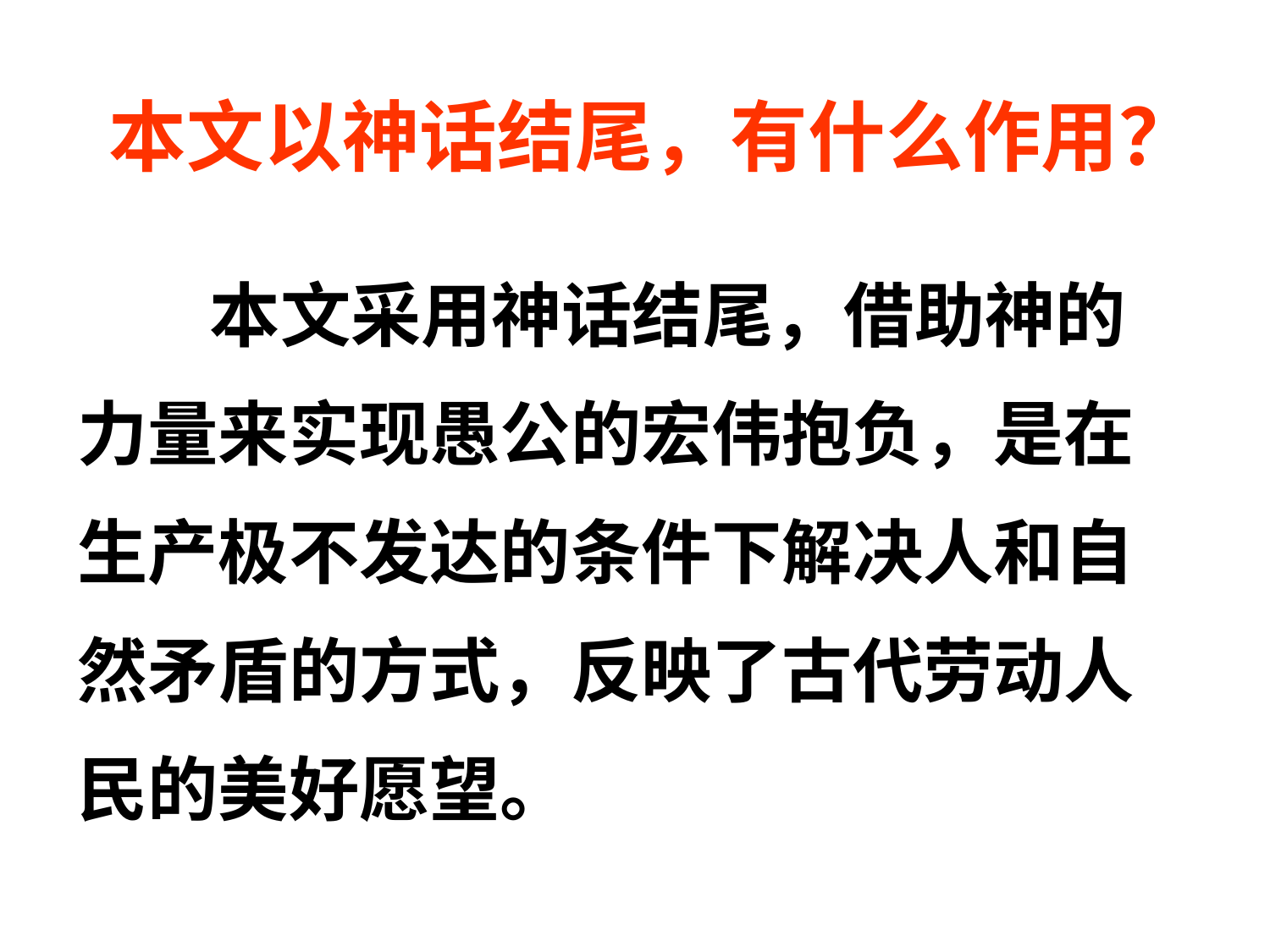

本文以神话结尾，有什么作用？
本文采用神话结尾，借助神的力量来实现愚公的宏伟抱负，是在生产极不发达的条件下解决人和自然矛盾的方式，反映了古代劳动人民的美好愿望。